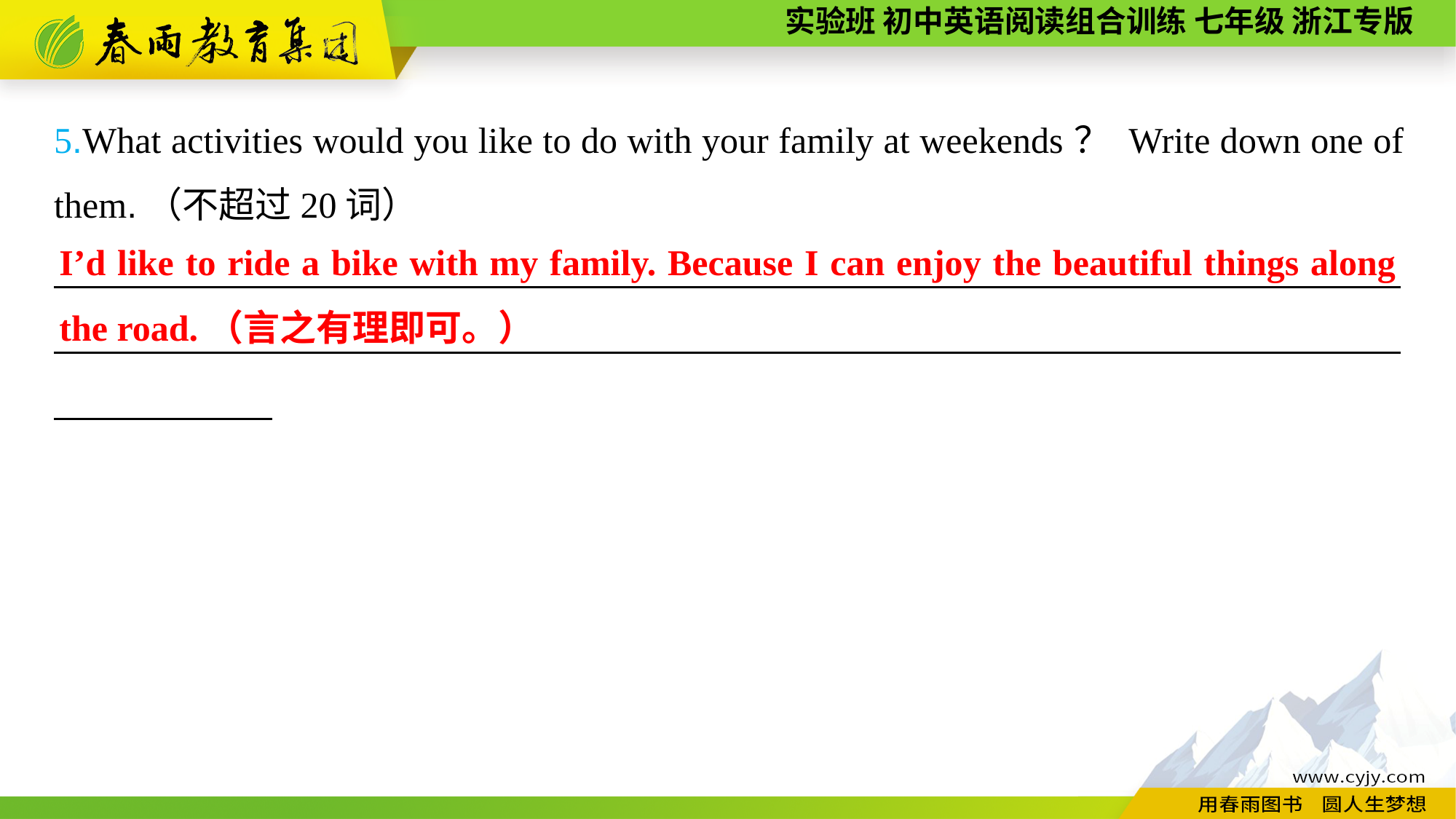

5.What activities would you like to do with your family at weekends？ Write down one of them.（不超过20词）
__________________________________________________________________________
__________________________________________________________________________
I’d like to ride a bike with my family. Because I can enjoy the beautiful things along the road.（言之有理即可。）